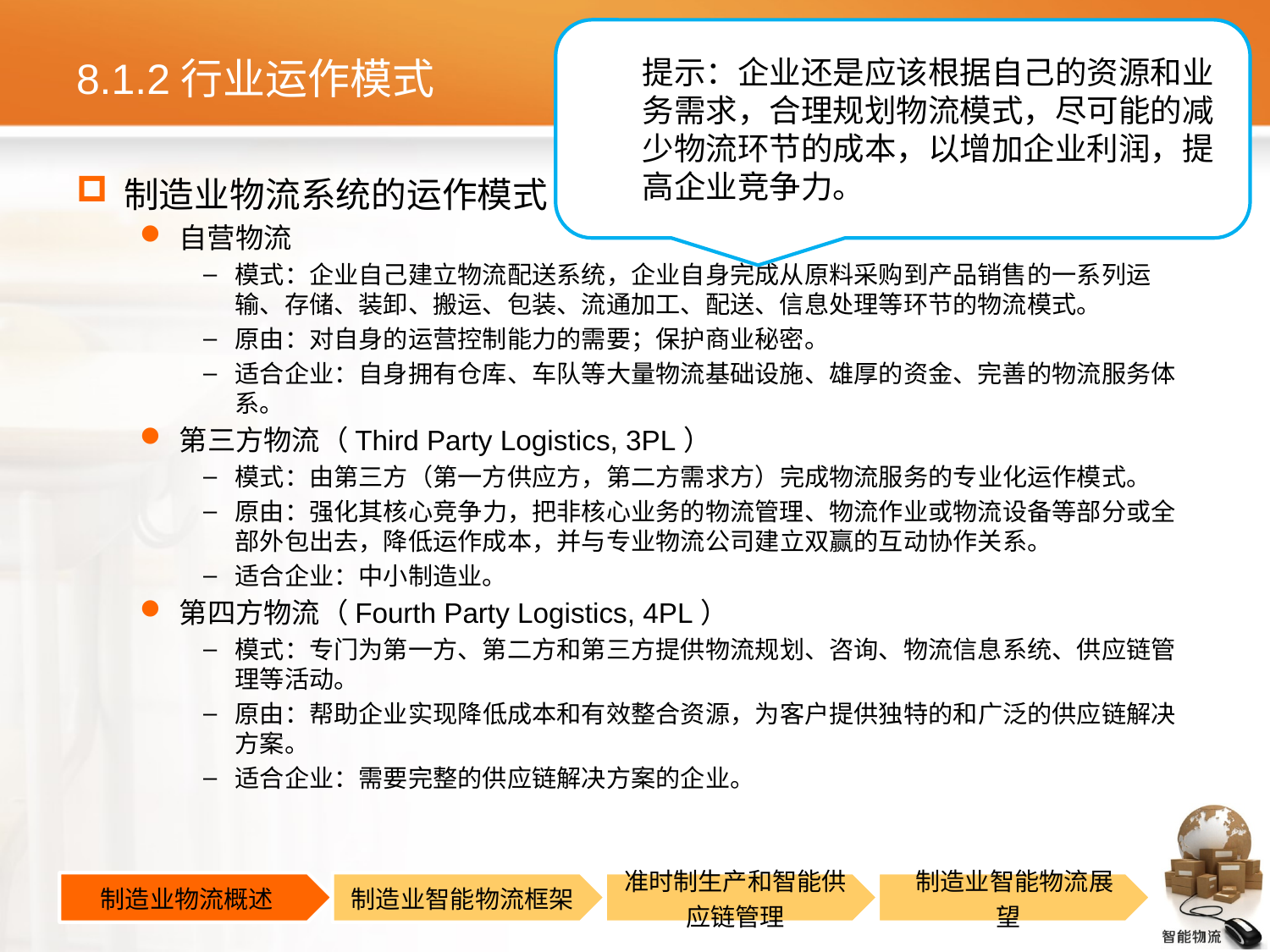

提示：企业还是应该根据自己的资源和业务需求，合理规划物流模式，尽可能的减少物流环节的成本，以增加企业利润，提高企业竞争力。
# 8.1.2行业运作模式
制造业物流系统的运作模式
自营物流
模式：企业自己建立物流配送系统，企业自身完成从原料采购到产品销售的一系列运输、存储、装卸、搬运、包装、流通加工、配送、信息处理等环节的物流模式。
原由：对自身的运营控制能力的需要；保护商业秘密。
适合企业：自身拥有仓库、车队等大量物流基础设施、雄厚的资金、完善的物流服务体系。
第三方物流（Third Party Logistics, 3PL）
模式：由第三方（第一方供应方，第二方需求方）完成物流服务的专业化运作模式。
原由：强化其核心竞争力，把非核心业务的物流管理、物流作业或物流设备等部分或全部外包出去，降低运作成本，并与专业物流公司建立双赢的互动协作关系。
适合企业：中小制造业。
第四方物流（Fourth Party Logistics, 4PL）
模式：专门为第一方、第二方和第三方提供物流规划、咨询、物流信息系统、供应链管理等活动。
原由：帮助企业实现降低成本和有效整合资源，为客户提供独特的和广泛的供应链解决方案。
适合企业：需要完整的供应链解决方案的企业。